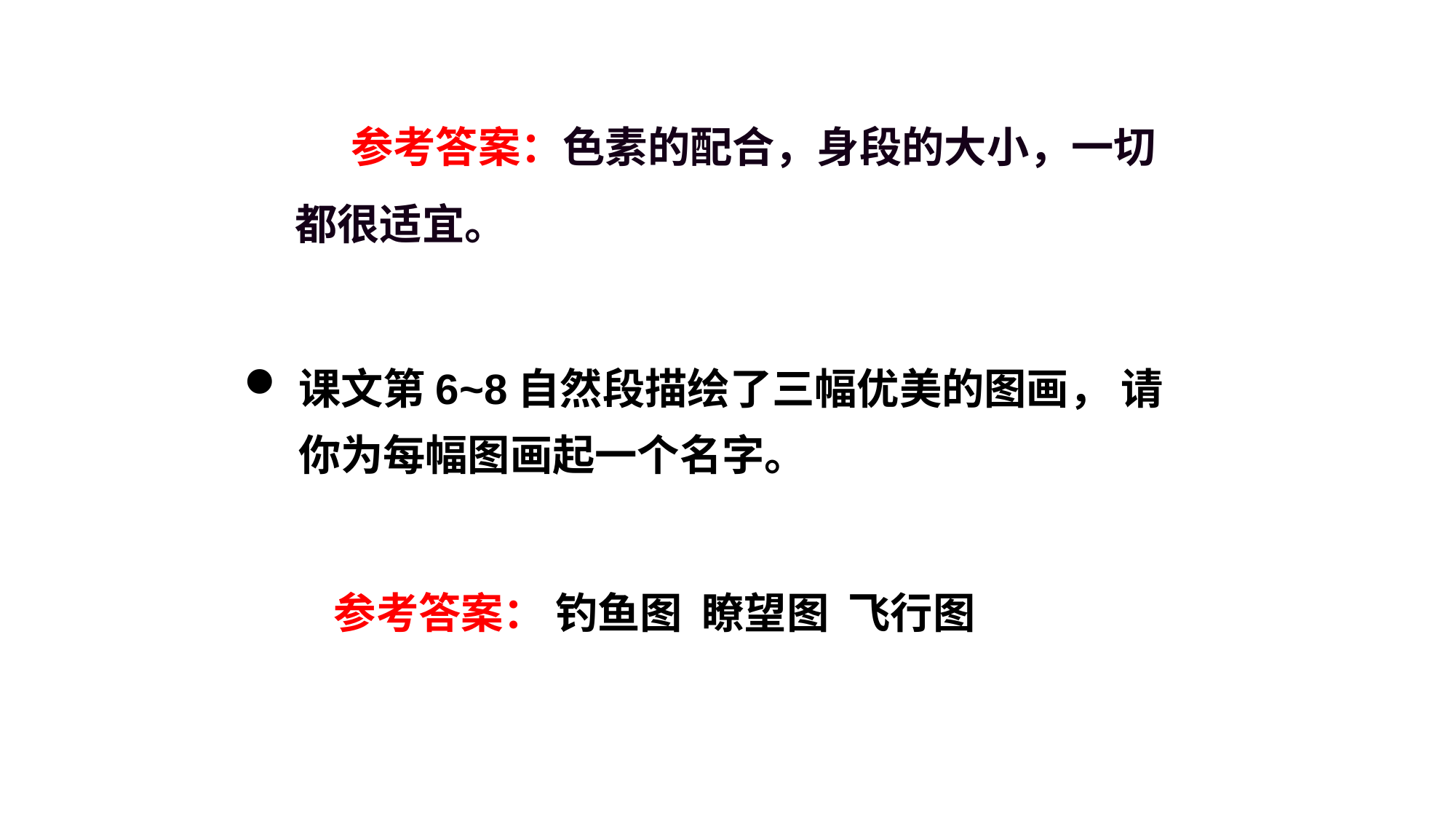

参考答案：色素的配合，身段的大小，一切都很适宜。
课文第6~8自然段描绘了三幅优美的图画， 请你为每幅图画起一个名字。
    参考答案： 钓鱼图  瞭望图  飞行图